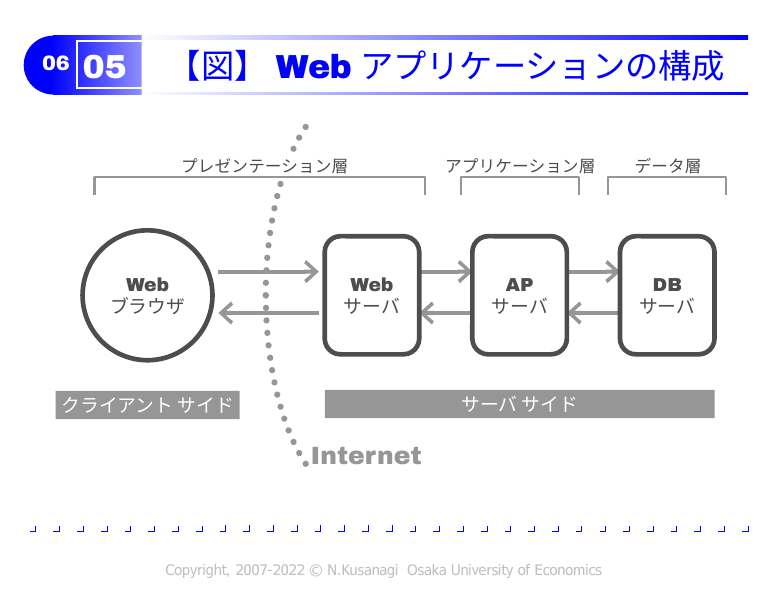

# 05   【図】Webアプリケーションの構成

プレゼンテーション層
アプリケーション層
データ層

Web
ブラウザ
AP
サーバ
DB
サーバ
Web
サーバ

サーバ サイド
クライアント サイド
Internet